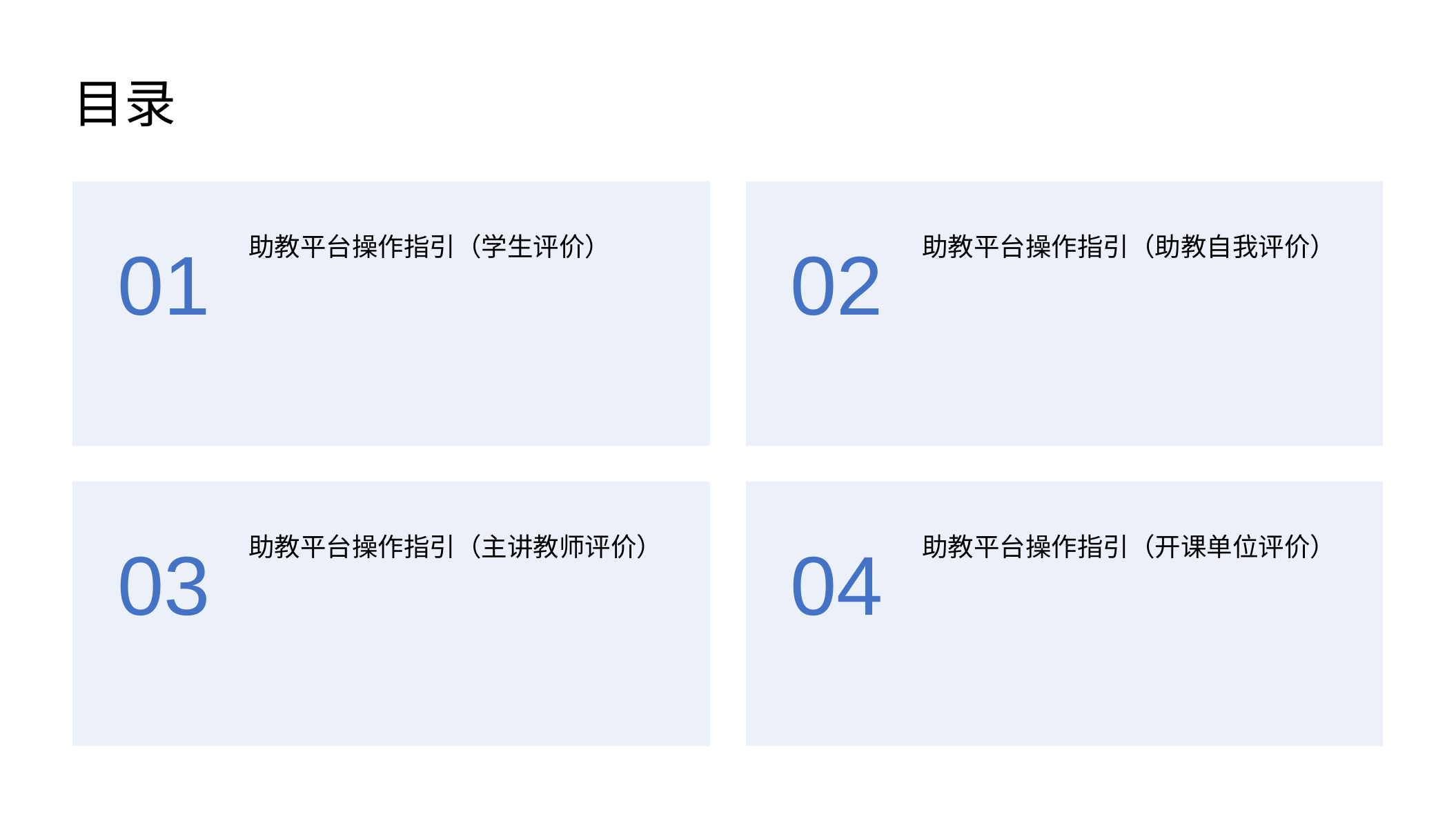

目录

助教平台操作指引（学生评价）
助教平台操作指引（助教自我评价）

01
02

助教平台操作指引（主讲教师评价）

助教平台操作指引（开课单位评价）

03
04